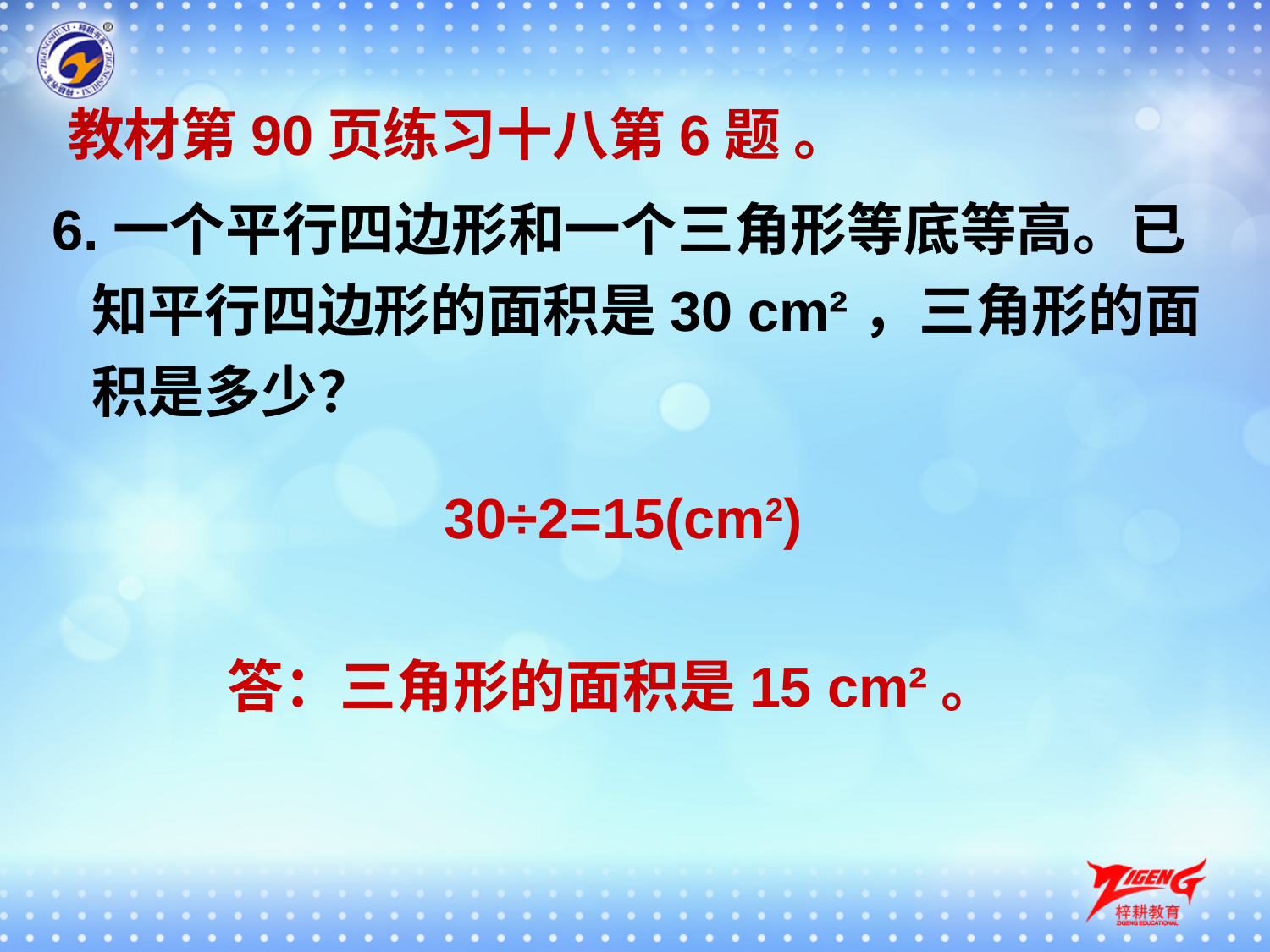

教材第90页练习十八第6题 。
6.一个平行四边形和一个三角形等底等高。已
  知平行四边形的面积是30 cm²，三角形的面
  积是多少？
30÷2=15(cm2)
答：三角形的面积是15 cm²。